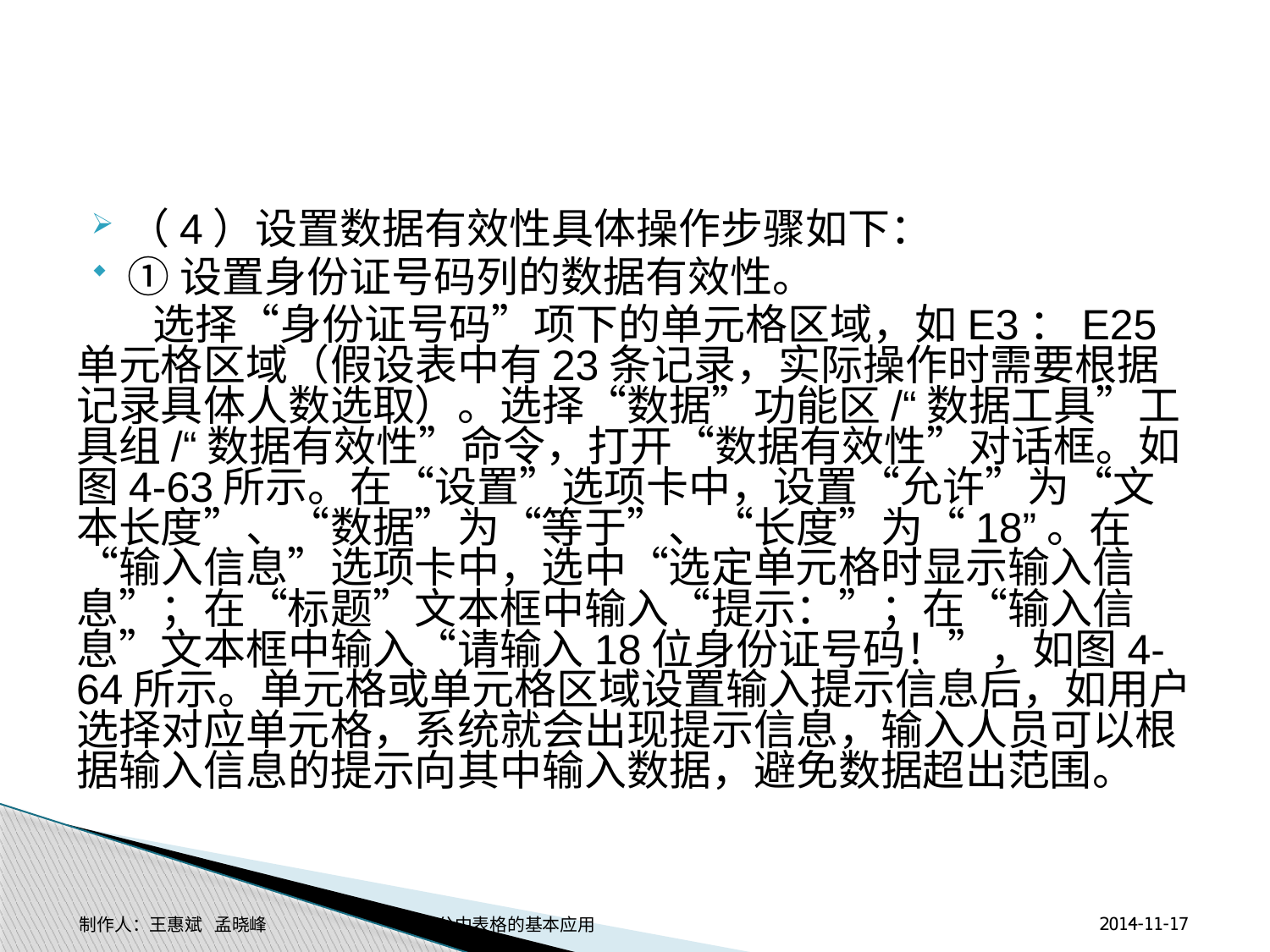

#
（4）设置数据有效性具体操作步骤如下：
①设置身份证号码列的数据有效性。
       选择“身份证号码”项下的单元格区域，如E3：E25单元格区域（假设表中有23条记录，实际操作时需要根据记录具体人数选取）。选择“数据”功能区/“数据工具”工具组/“数据有效性”命令，打开“数据有效性”对话框。如图4-63所示。在“设置”选项卡中，设置“允许”为“文本长度”、“数据”为“等于”、“长度”为“18”。在“输入信息”选项卡中，选中“选定单元格时显示输入信息”；在“标题”文本框中输入“提示：”；在“输入信息”文本框中输入“请输入18位身份证号码！”，如图4-64所示。单元格或单元格区域设置输入提示信息后，如用户选择对应单元格，系统就会出现提示信息，输入人员可以根据输入信息的提示向其中输入数据，避免数据超出范围。
2014-11-17
制作人：王惠斌   孟晓峰                                      办公中表格的基本应用